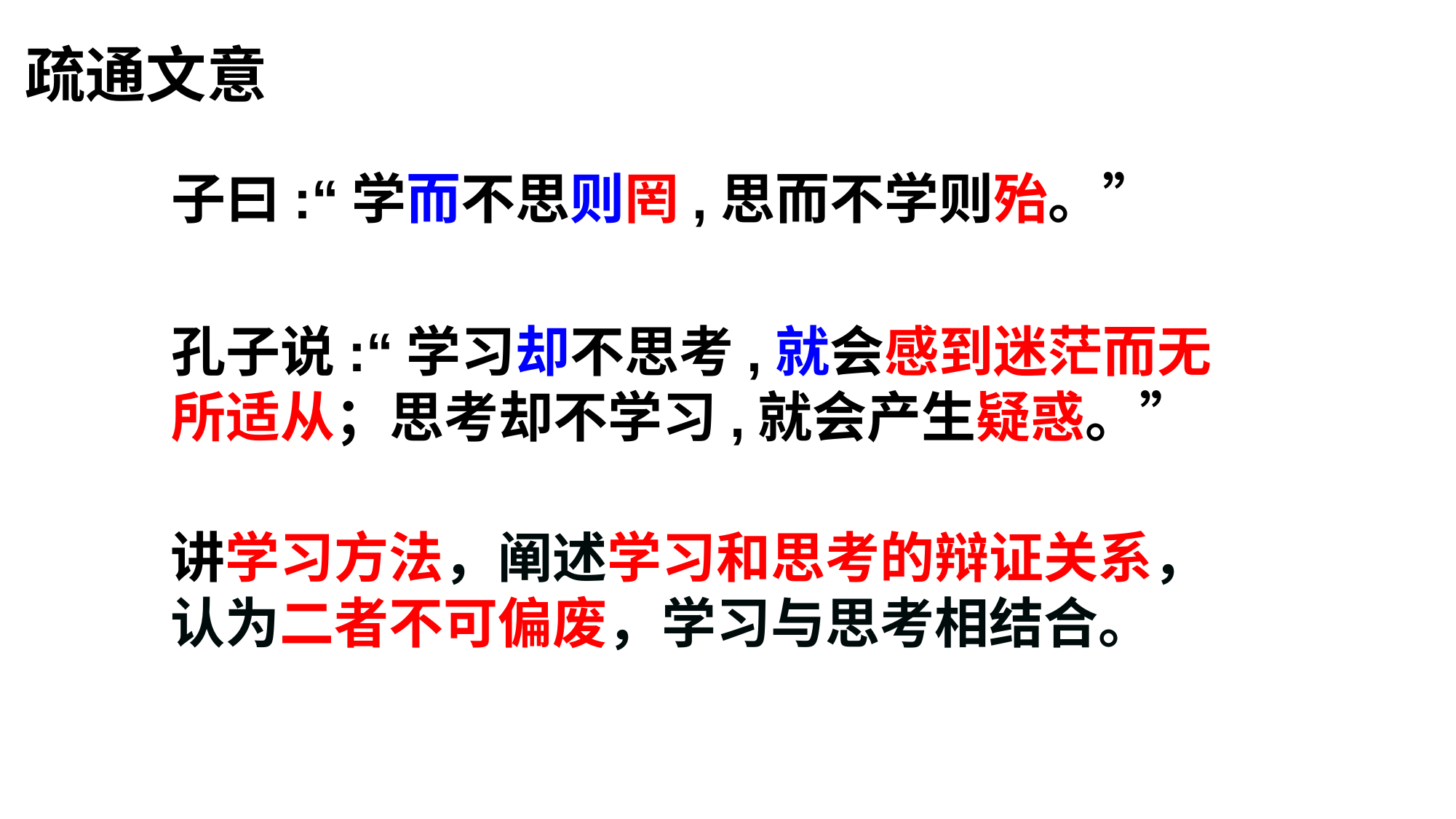

疏通文意
子曰:“学而不思则罔,思而不学则殆。”

孔子说:“学习却不思考,就会感到迷茫而无所适从；思考却不学习,就会产生疑惑。”
讲学习方法，阐述学习和思考的辩证关系，认为二者不可偏废，学习与思考相结合。